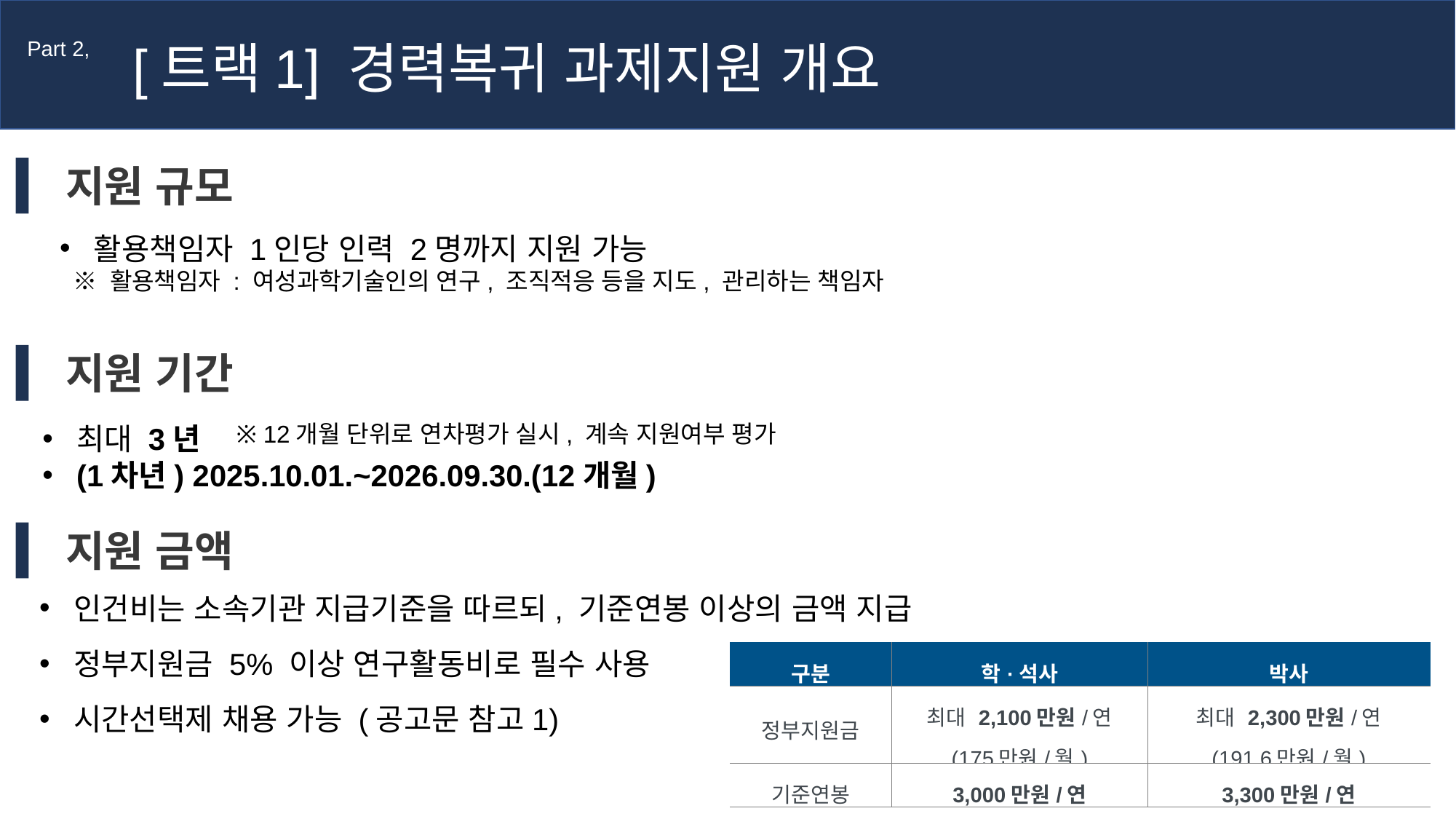

[트랙1] 경력복귀 과제지원 개요
Part 2,
지원 규모

활용책임자 1인당 인력 2명까지 지원 가능
  ※ 활용책임자 : 여성과학기술인의 연구, 조직적응 등을 지도, 관리하는 책임자
지원 기간

최대 3년
(1차년) 2025.10.01.~2026.09.30.(12개월)
※ 12개월 단위로 연차평가 실시, 계속 지원여부 평가
지원 금액

인건비는 소속기관 지급기준을 따르되, 기준연봉 이상의 금액 지급
정부지원금 5% 이상 연구활동비로 필수 사용
| 구분 | 학·석사 | 박사 |
| --- | --- | --- |
| 정부지원금 | 최대 2,100만원/연 (175만원/월) | 최대 2,300만원/연 (191.6만원/월) |
| 기준연봉 | 3,000만원/연 | 3,300만원/연 |
시간선택제 채용 가능 (공고문 참고1)